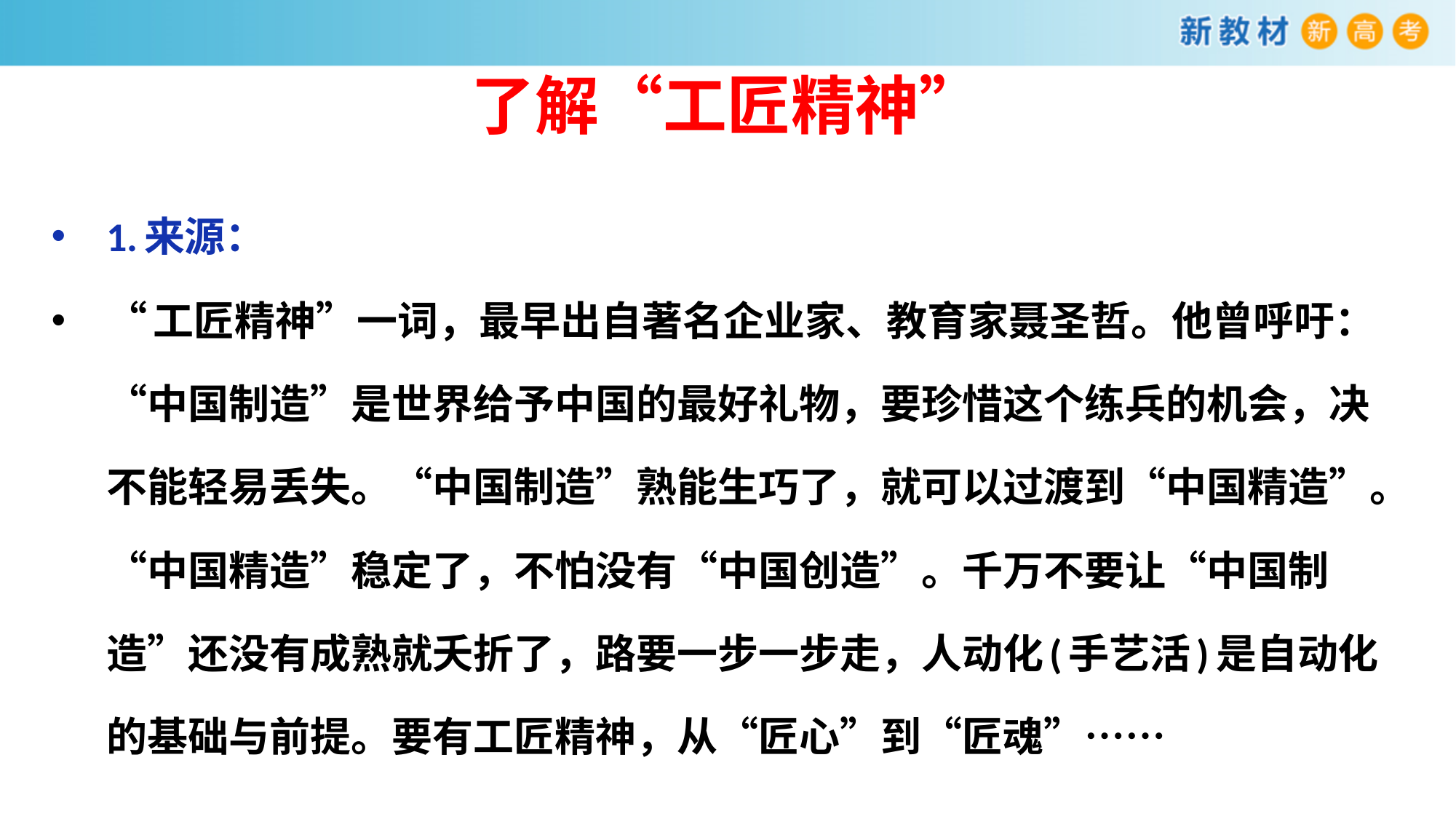

# 了解“工匠精神”
1.来源：
“工匠精神”一词，最早出自著名企业家、教育家聂圣哲。他曾呼吁：“中国制造”是世界给予中国的最好礼物，要珍惜这个练兵的机会，决不能轻易丢失。“中国制造”熟能生巧了，就可以过渡到“中国精造”。“中国精造”稳定了，不怕没有“中国创造”。千万不要让“中国制造”还没有成熟就夭折了，路要一步一步走，人动化(手艺活)是自动化的基础与前提。要有工匠精神，从“匠心”到“匠魂”……